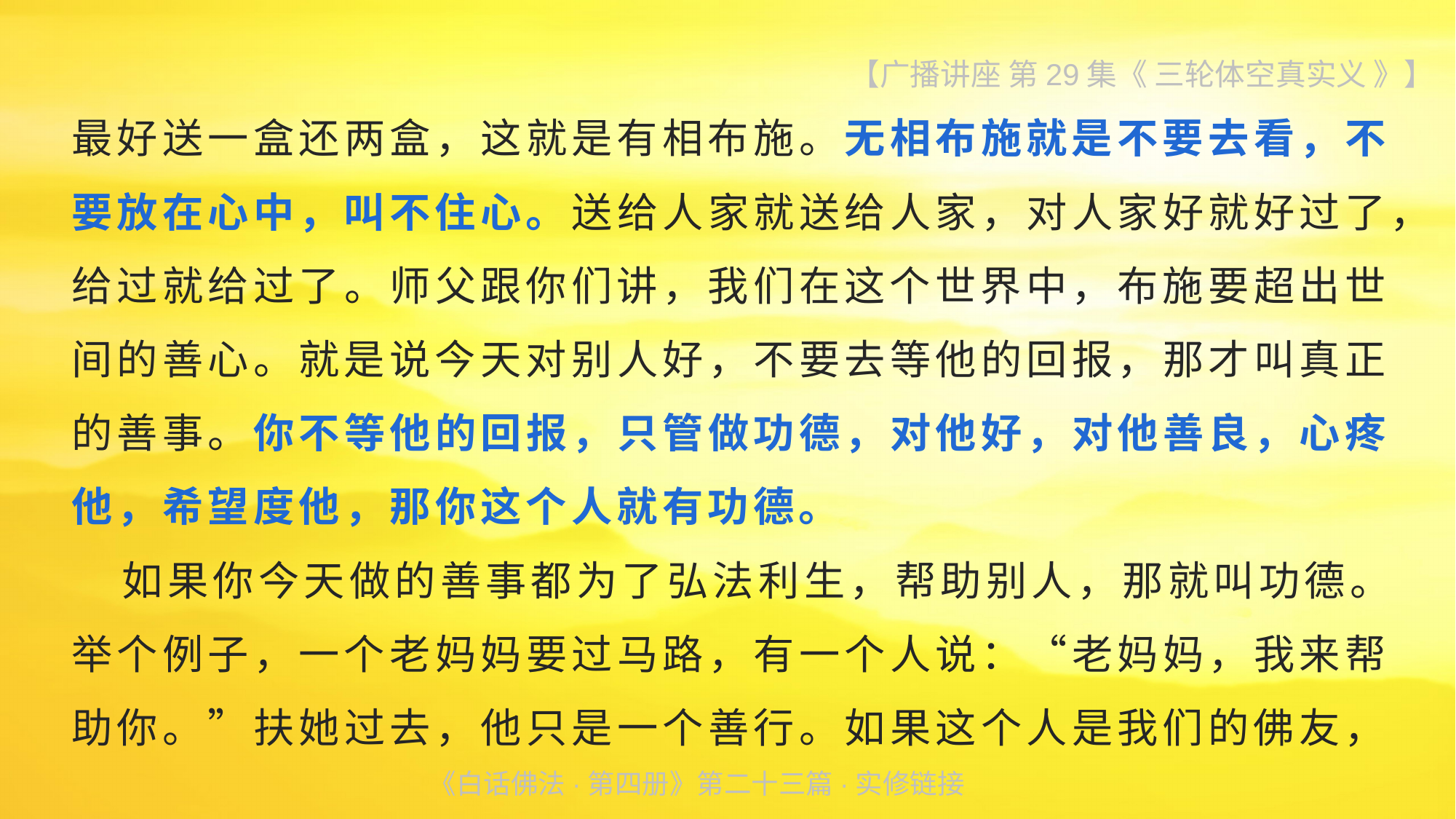

【广播讲座 第29集《 三轮体空真实义 》】
最好送一盒还两盒，这就是有相布施。无相布施就是不要去看，不要放在心中，叫不住心。送给人家就送给人家，对人家好就好过了，给过就给过了。师父跟你们讲，我们在这个世界中，布施要超出世间的善心。就是说今天对别人好，不要去等他的回报，那才叫真正的善事。你不等他的回报，只管做功德，对他好，对他善良，心疼他，希望度他，那你这个人就有功德。
   如果你今天做的善事都为了弘法利生，帮助别人，那就叫功德。举个例子，一个老妈妈要过马路，有一个人说：“老妈妈，我来帮助你。”扶她过去，他只是一个善行。如果这个人是我们的佛友，
《白话佛法·第四册》第二十三篇·实修链接